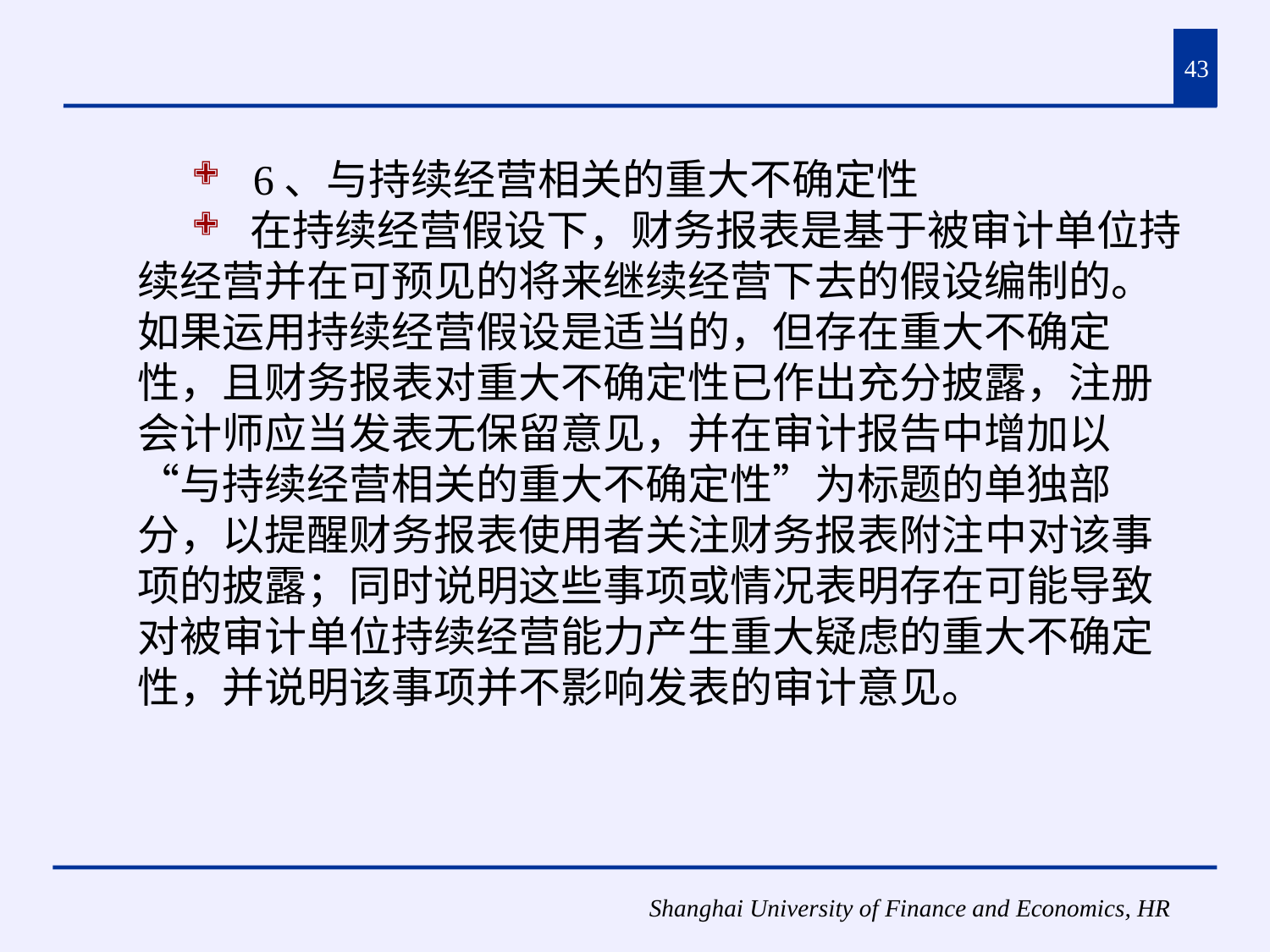

#
43
   6、与持续经营相关的重大不确定性
  在持续经营假设下，财务报表是基于被审计单位持续经营并在可预见的将来继续经营下去的假设编制的。如果运用持续经营假设是适当的，但存在重大不确定性，且财务报表对重大不确定性已作出充分披露，注册会计师应当发表无保留意见，并在审计报告中增加以“与持续经营相关的重大不确定性”为标题的单独部分，以提醒财务报表使用者关注财务报表附注中对该事项的披露；同时说明这些事项或情况表明存在可能导致对被审计单位持续经营能力产生重大疑虑的重大不确定性，并说明该事项并不影响发表的审计意见。